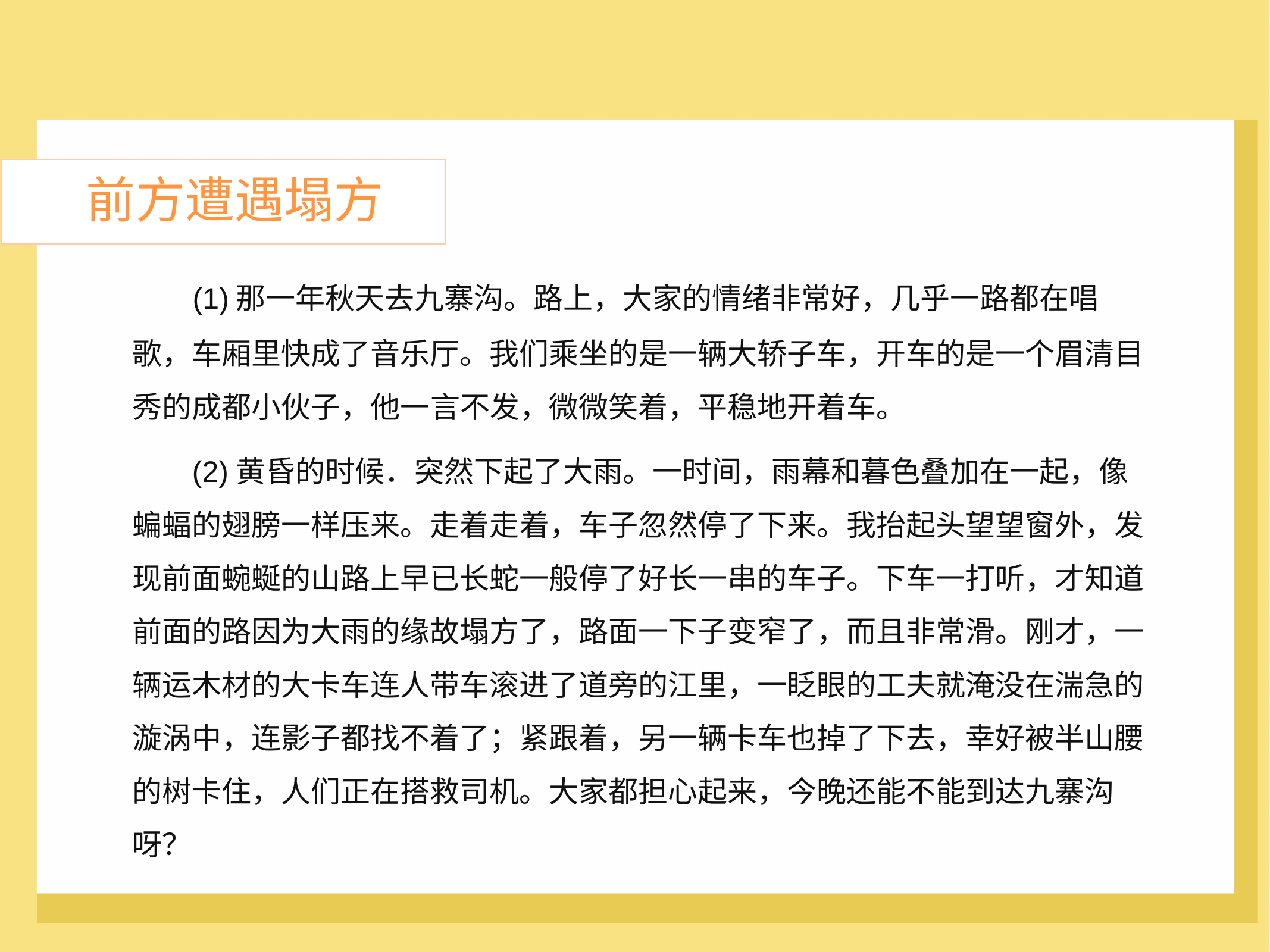

前方遭遇塌方
(1)那一年秋天去九寨沟。路上，大家的情绪非常好，几乎一路都在唱
歌，车厢里快成了音乐厅。我们乘坐的是一辆大轿子车，开车的是一个眉清目

秀的成都小伙子，他一言不发，微微笑着，平稳地开着车。
	(2)黄昏的时候．突然下起了大雨。一时间，雨幕和暮色叠加在一起，像

蝙蝠的翅膀一样压来。走着走着，车子忽然停了下来。我抬起头望望窗外，发

现前面蜿蜒的山路上早已长蛇一般停了好长一串的车子。下车一打听，才知道

前面的路因为大雨的缘故塌方了，路面一下子变窄了，而且非常滑。刚才，一

辆运木材的大卡车连人带车滚进了道旁的江里，一眨眼的工夫就淹没在湍急的

漩涡中，连影子都找不着了；紧跟着，另一辆卡车也掉了下去，幸好被半山腰

的树卡住，人们正在搭救司机。大家都担心起来，今晚还能不能到达九寨沟

呀？